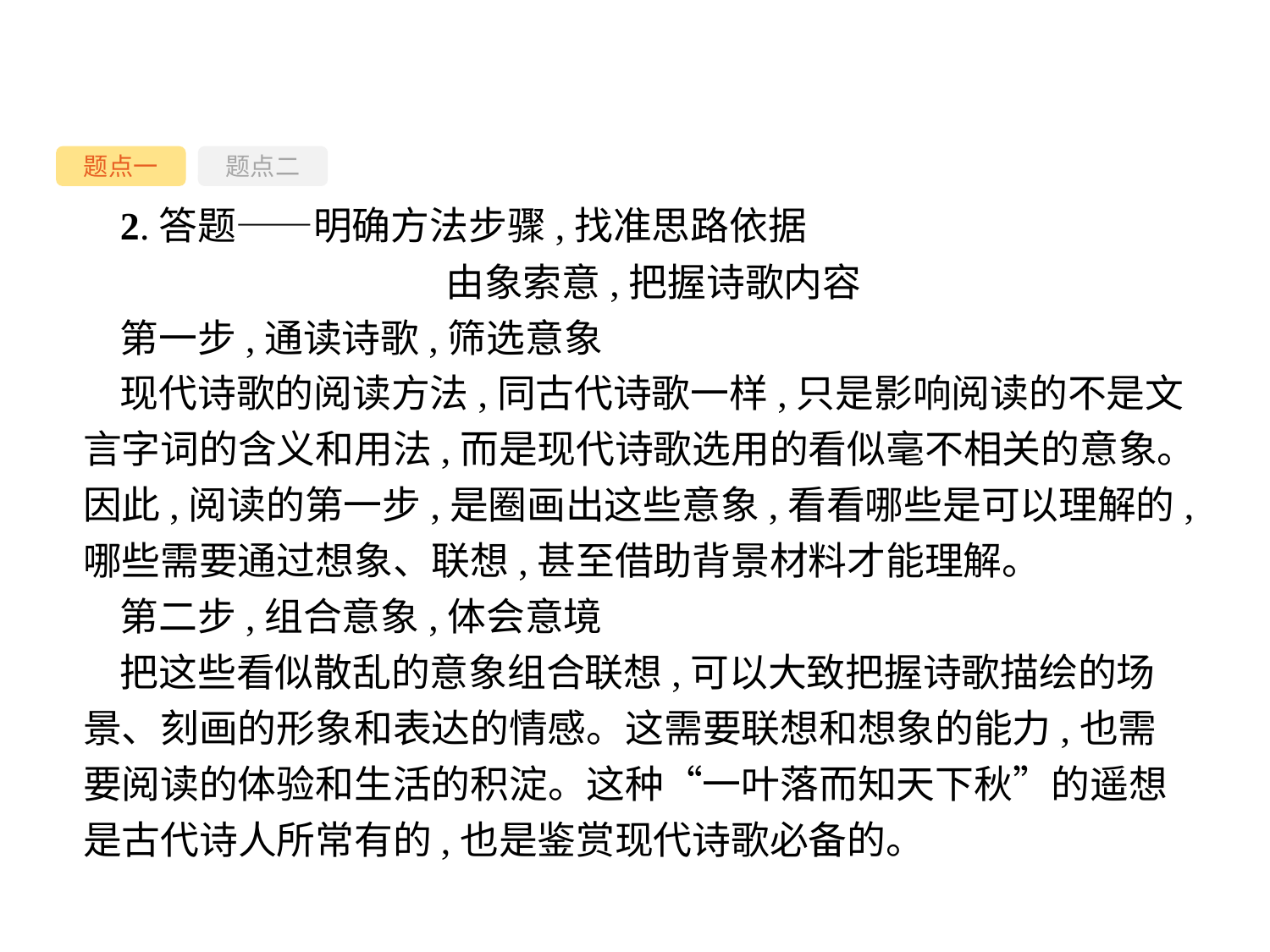

题点一
题点二
2.答题——明确方法步骤,找准思路依据
由象索意,把握诗歌内容
第一步,通读诗歌,筛选意象
现代诗歌的阅读方法,同古代诗歌一样,只是影响阅读的不是文言字词的含义和用法,而是现代诗歌选用的看似毫不相关的意象。因此,阅读的第一步,是圈画出这些意象,看看哪些是可以理解的,哪些需要通过想象、联想,甚至借助背景材料才能理解。
第二步,组合意象,体会意境
把这些看似散乱的意象组合联想,可以大致把握诗歌描绘的场景、刻画的形象和表达的情感。这需要联想和想象的能力,也需要阅读的体验和生活的积淀。这种“一叶落而知天下秋”的遥想是古代诗人所常有的,也是鉴赏现代诗歌必备的。
-22-